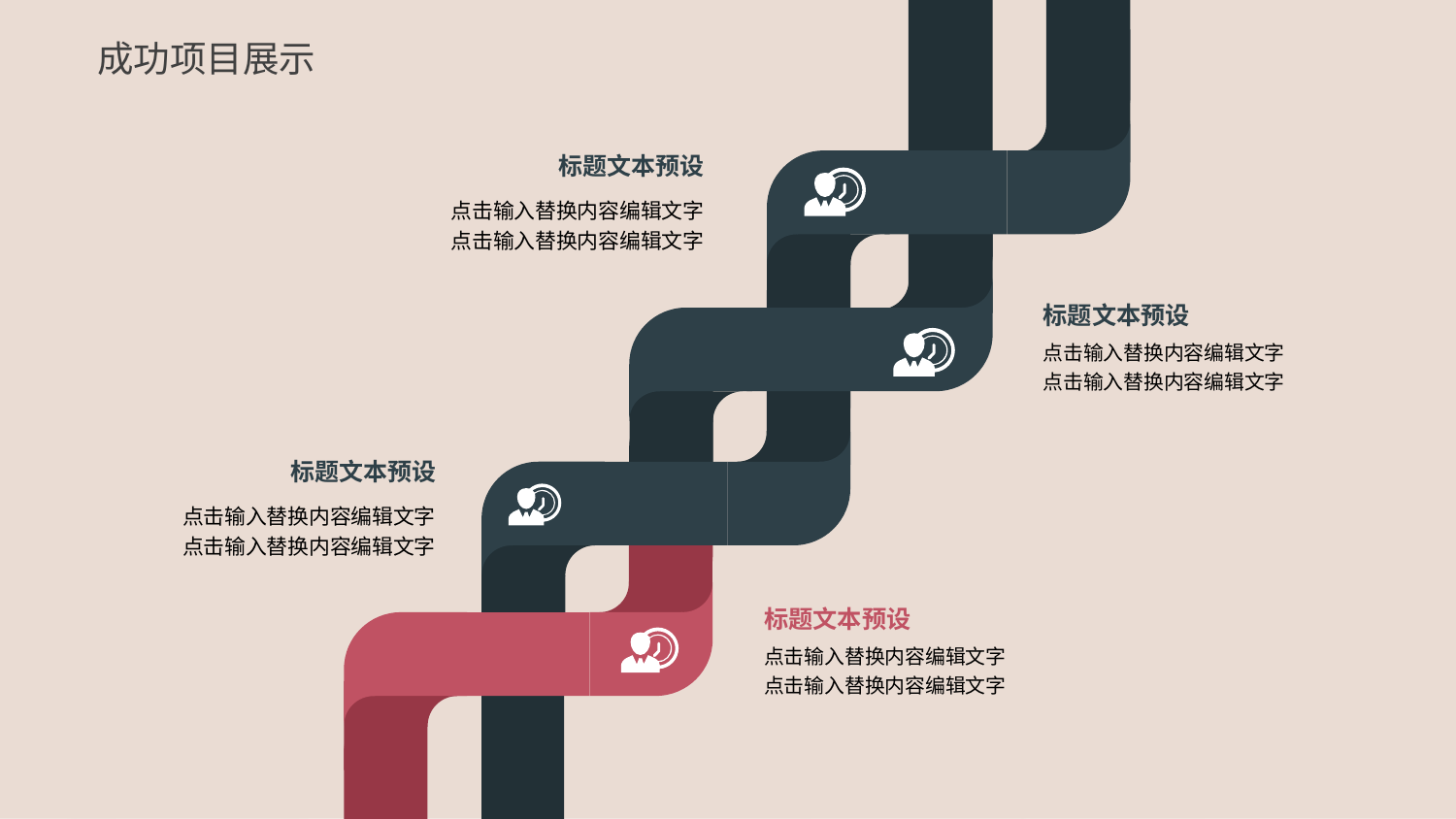

成功项目展示
标题文本预设
点击输入替换内容编辑文字
点击输入替换内容编辑文字
标题文本预设
点击输入替换内容编辑文字
点击输入替换内容编辑文字
标题文本预设
点击输入替换内容编辑文字
点击输入替换内容编辑文字
标题文本预设
点击输入替换内容编辑文字
点击输入替换内容编辑文字